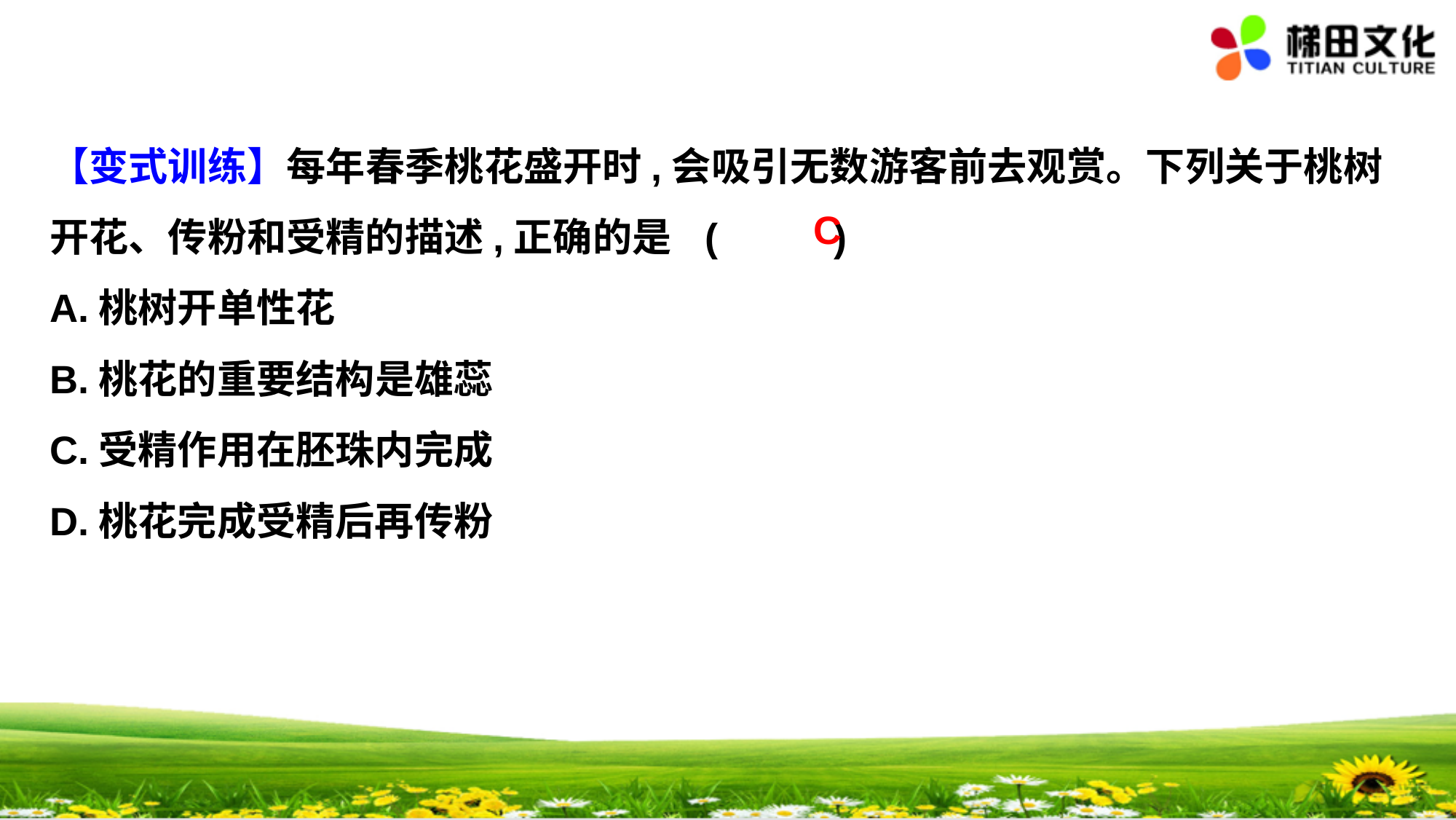

【变式训练】每年春季桃花盛开时,会吸引无数游客前去观赏。下列关于桃树
开花、传粉和受精的描述,正确的是	(　  　)
A.桃树开单性花
B.桃花的重要结构是雄蕊
C.受精作用在胚珠内完成
D.桃花完成受精后再传粉
C